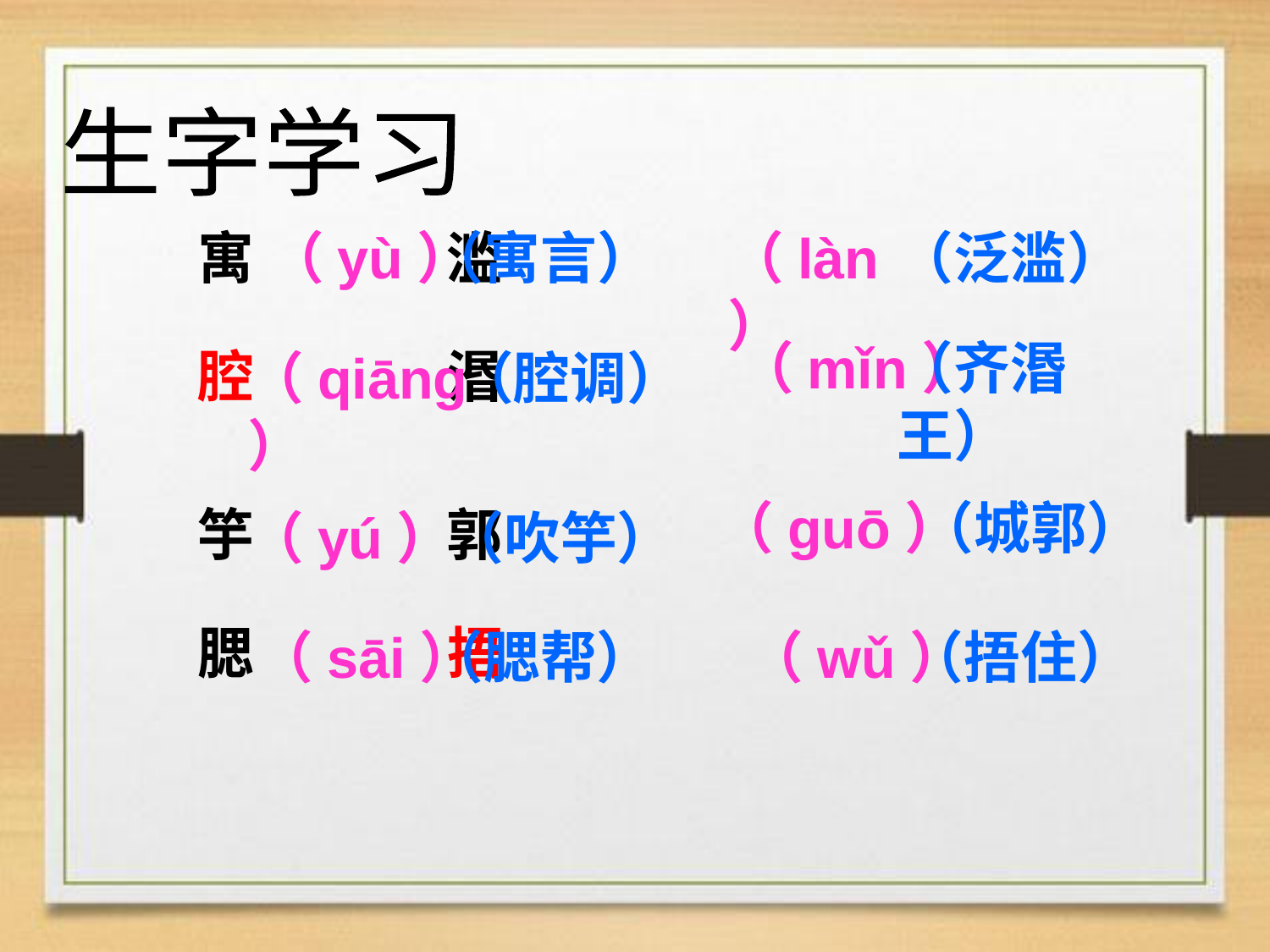

生字学习
寓               滥

腔               湣

竽               郭

腮               捂

（yù）
（寓言）
（làn）
（泛滥）
（齐湣王）
（mǐn）
（qiāng）
（腔调）
（guō）
（城郭）
（yú）
（吹竽）
（sāi）
（腮帮）
（wǔ）
（捂住）